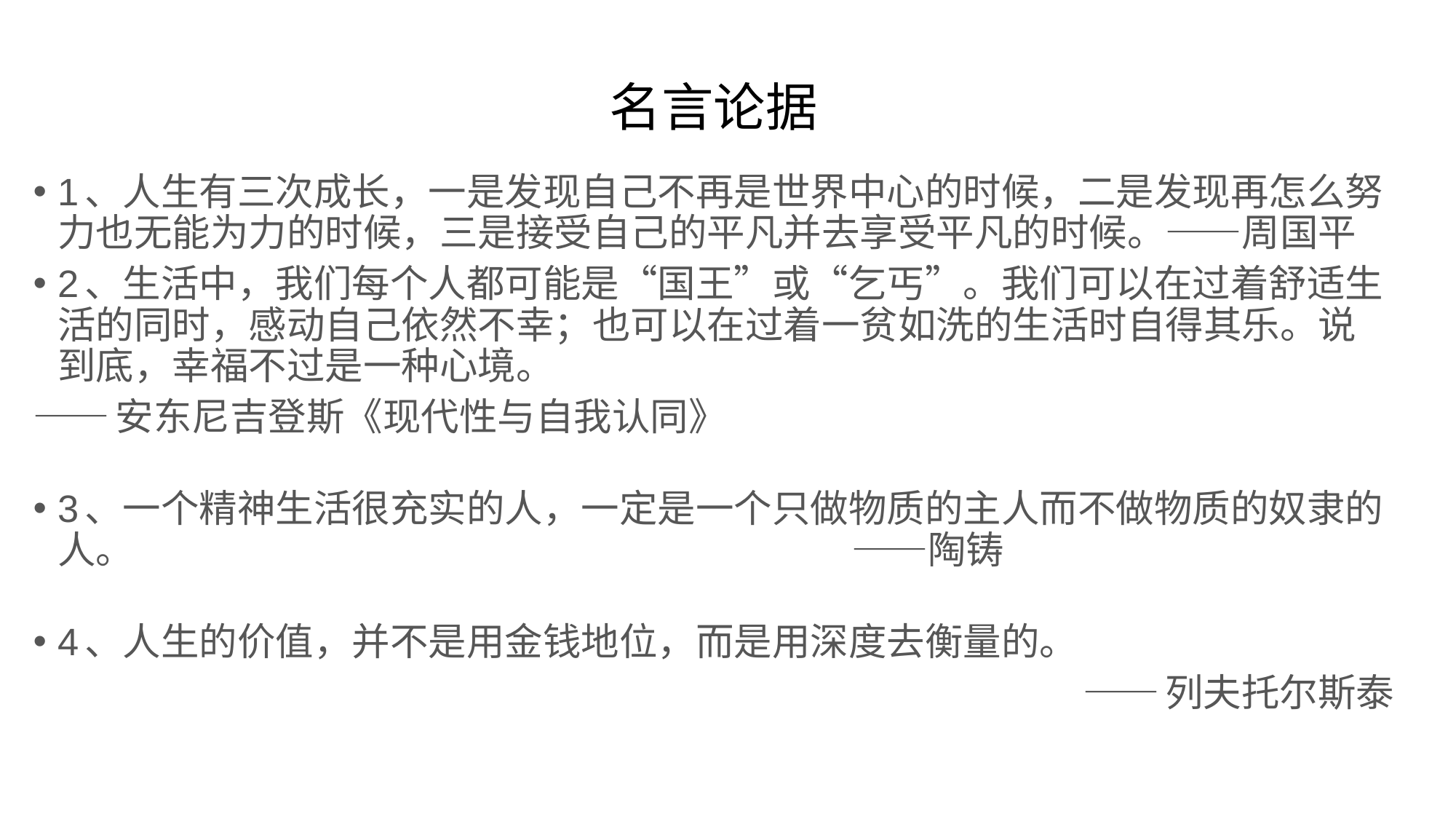

# 名言论据
1、人生有三次成长，一是发现自己不再是世界中心的时候，二是发现再怎么努力也无能为力的时候，三是接受自己的平凡并去享受平凡的时候。——周国平
2、生活中，我们每个人都可能是“国王”或“乞丐”。我们可以在过着舒适生活的同时，感动自己依然不幸；也可以在过着一贫如洗的生活时自得其乐。说到底，幸福不过是一种心境。
——安东尼吉登斯《现代性与自我认同》
3、一个精神生活很充实的人，一定是一个只做物质的主人而不做物质的奴隶的人。                                                                    ——陶铸
4、人生的价值，并不是用金钱地位，而是用深度去衡量的。
——列夫托尔斯泰